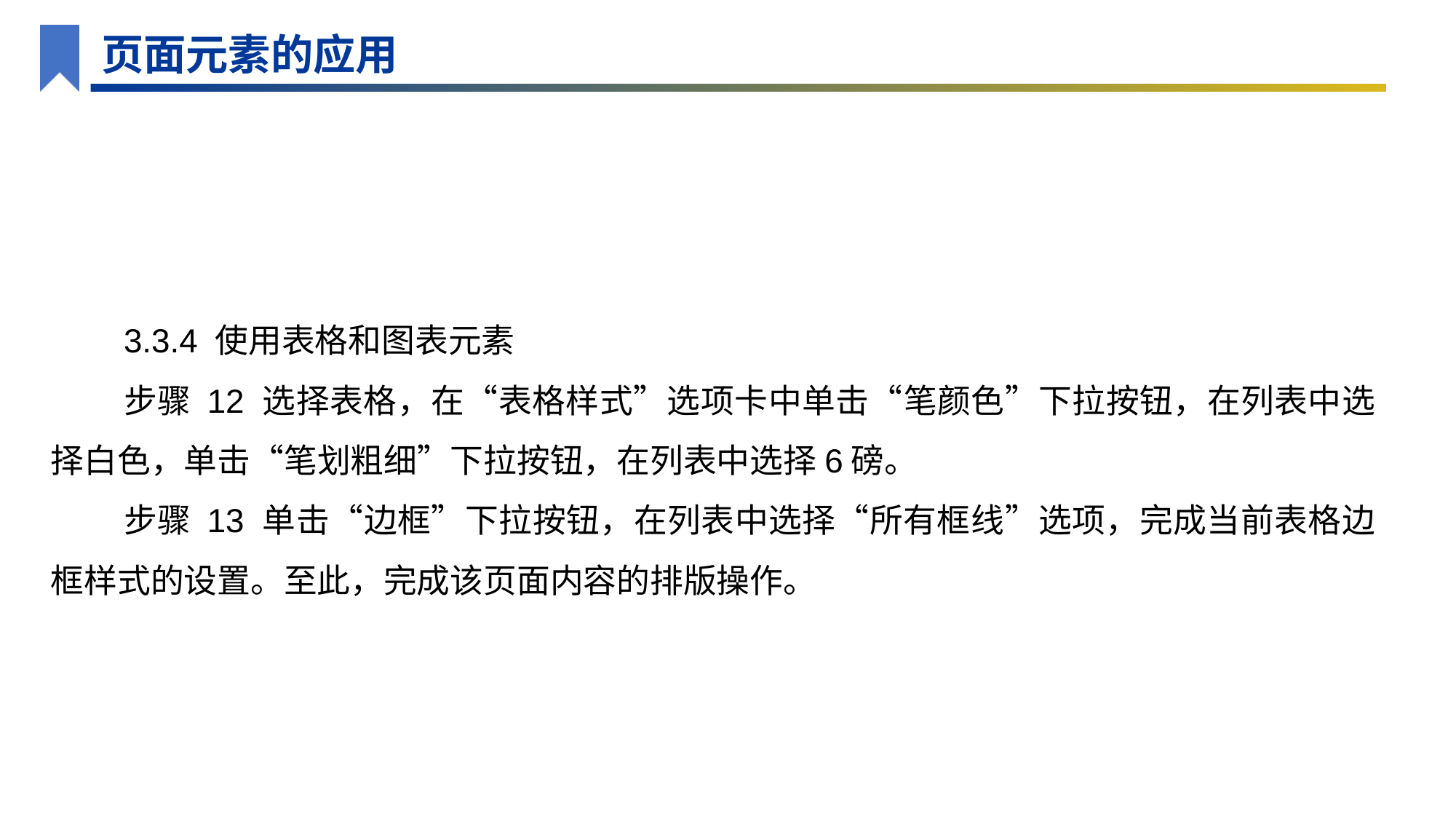

页面元素的应用
3.3.4 使用表格和图表元素
步骤 12 选择表格，在“表格样式”选项卡中单击“笔颜色”下拉按钮，在列表中选择白色，单击“笔划粗细”下拉按钮，在列表中选择6磅。
步骤 13 单击“边框”下拉按钮，在列表中选择“所有框线”选项，完成当前表格边框样式的设置。至此，完成该页面内容的排版操作。